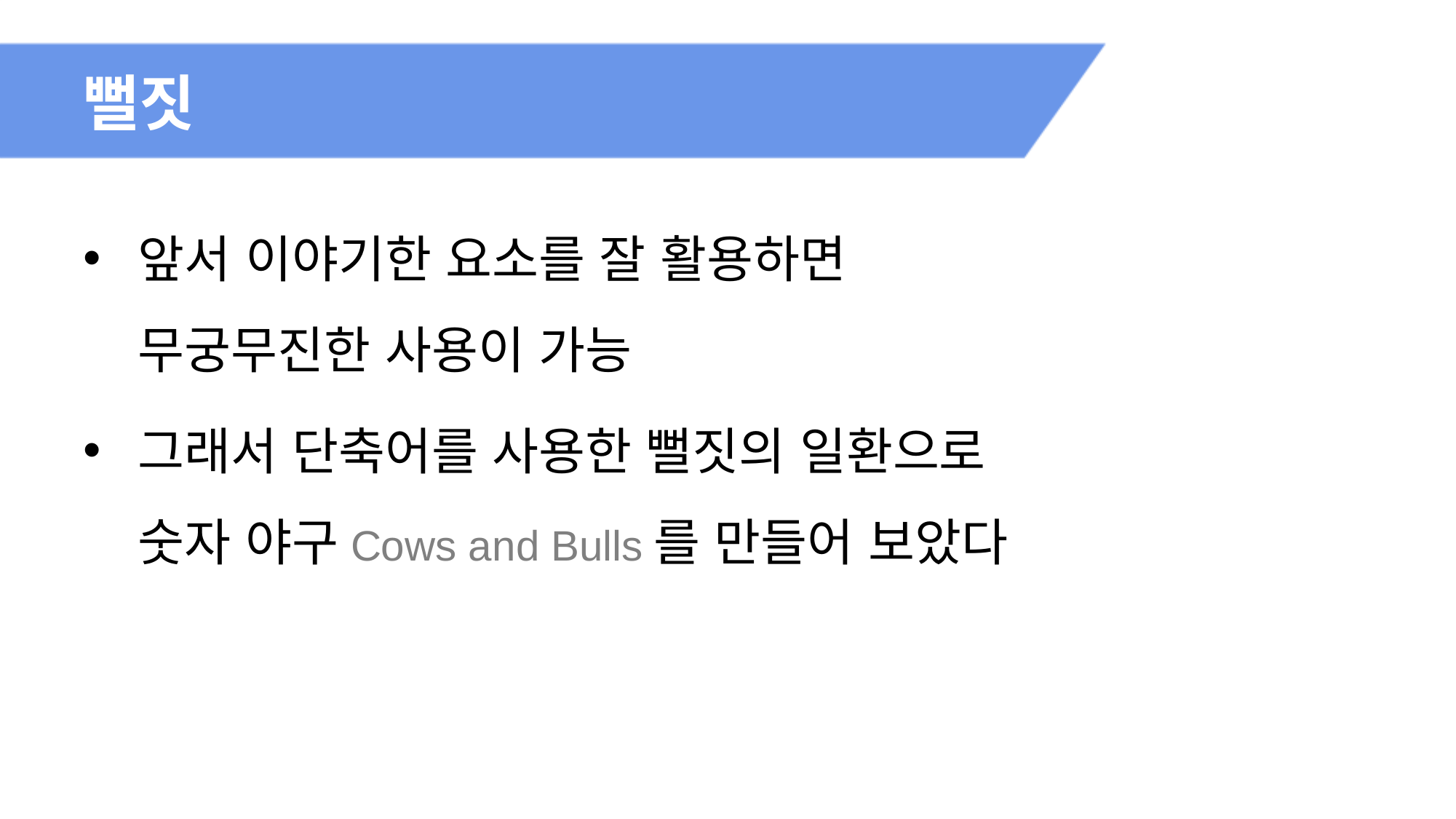

# 뻘짓
앞서 이야기한 요소를 잘 활용하면
무궁무진한 사용이 가능
그래서 단축어를 사용한 뻘짓의 일환으로
숫자 야구Cows and Bulls를 만들어 보았다